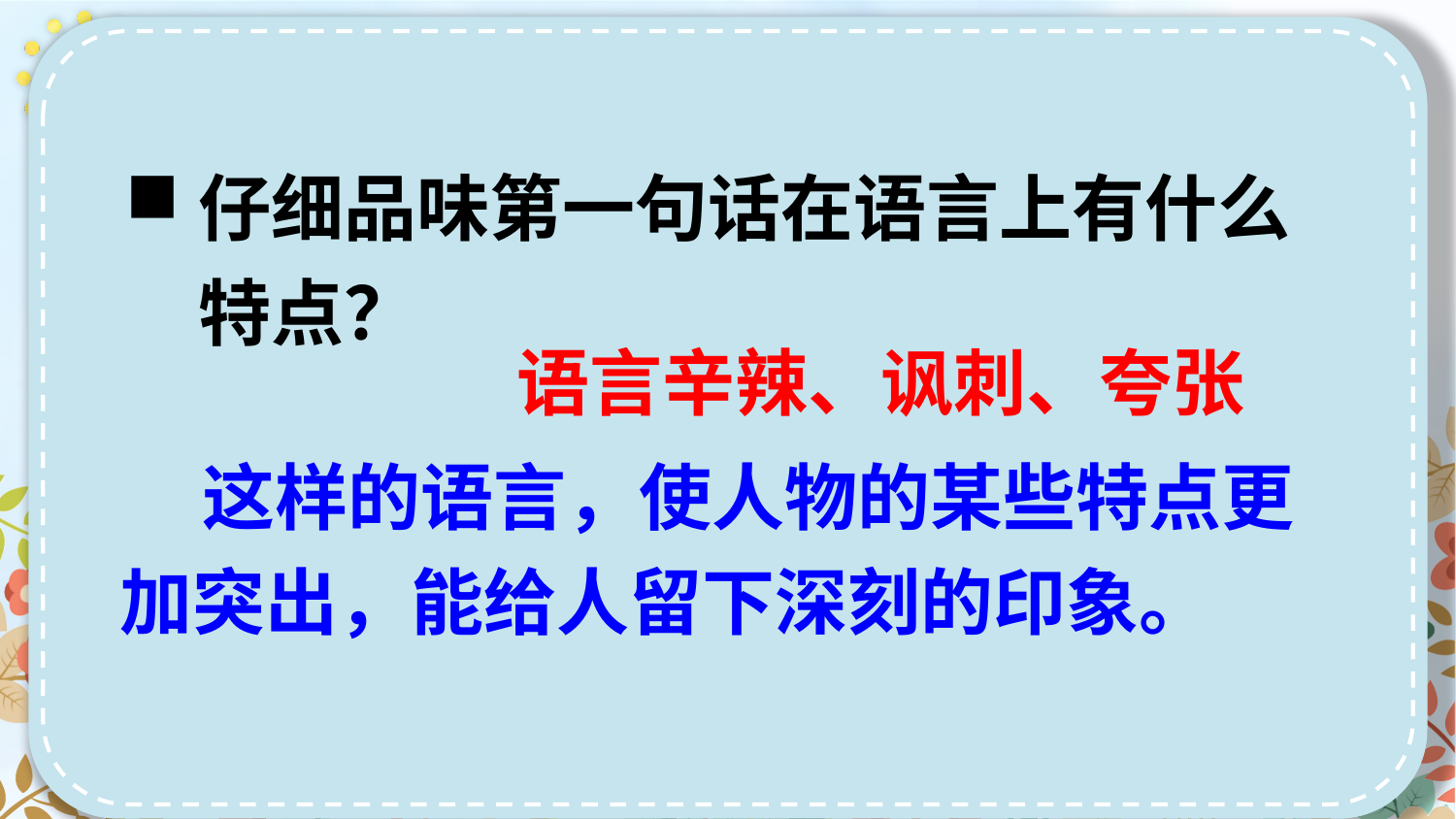

仔细品味第一句话在语言上有什么特点？
语言辛辣、讽刺、夸张
    这样的语言，使人物的某些特点更加突出，能给人留下深刻的印象。